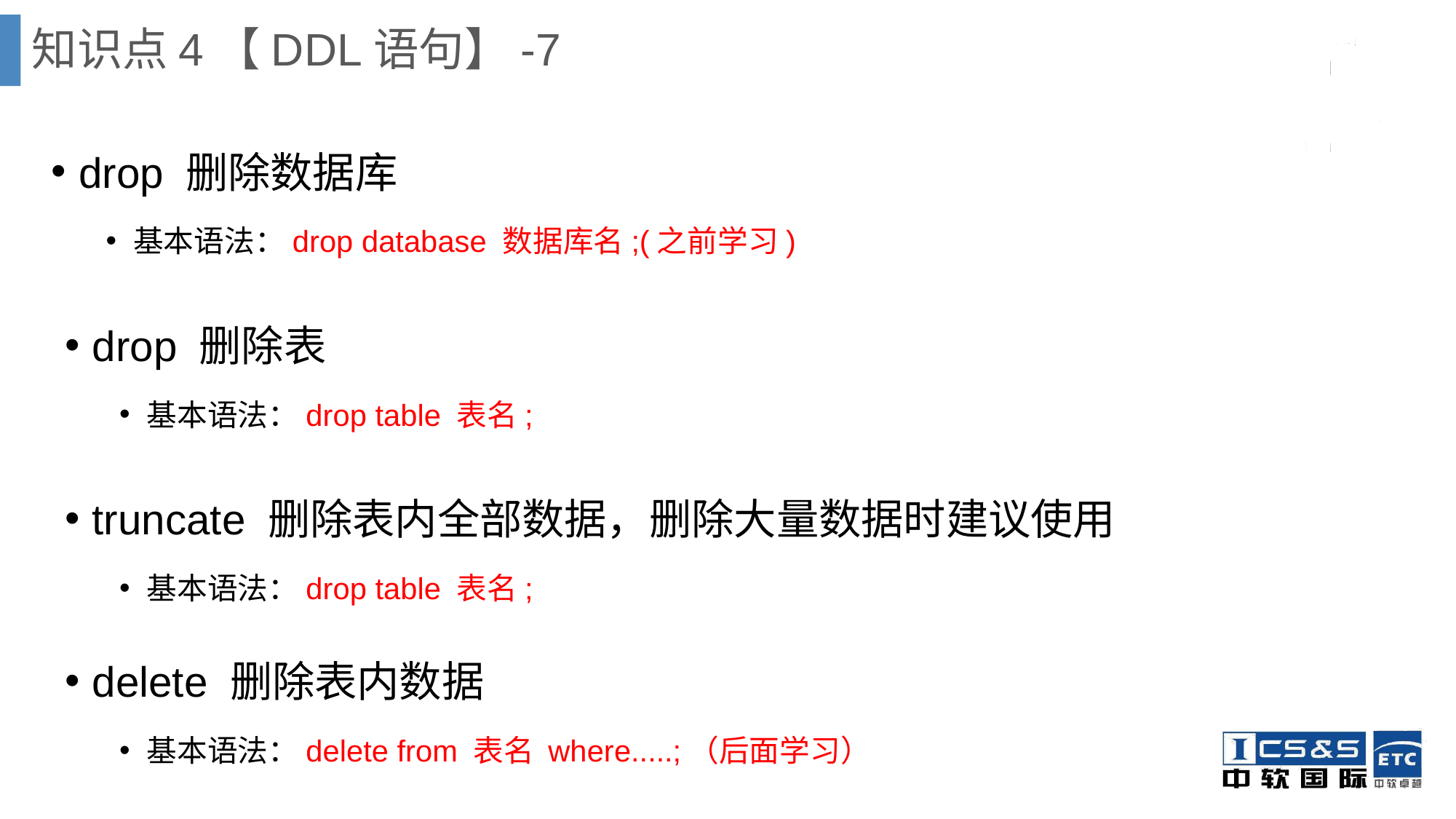

# 知识点4【DDL语句】-7
drop 删除数据库
基本语法：drop database 数据库名;(之前学习)

drop 删除表
基本语法：drop table 表名;

truncate 删除表内全部数据，删除大量数据时建议使用
基本语法：drop table 表名;

delete 删除表内数据
基本语法：delete from 表名 where.....;（后面学习）